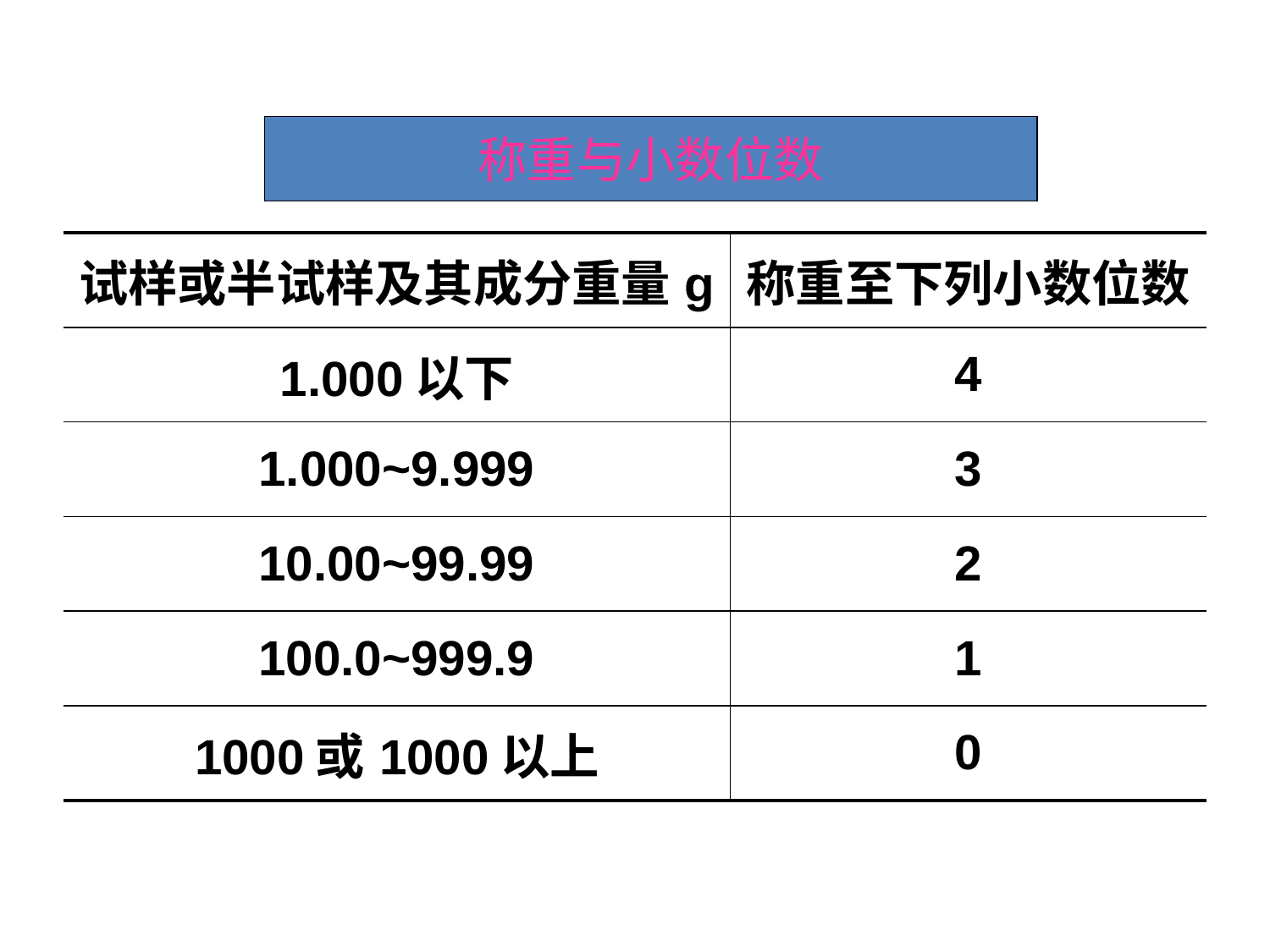

称重与小数位数
| 试样或半试样及其成分重量g | 称重至下列小数位数 |
| --- | --- |
| 1.000以下 | 4 |
| 1.000~9.999 | 3 |
| 10.00~99.99 | 2 |
| 100.0~999.9 | 1 |
| 1000或1000以上 | 0 |